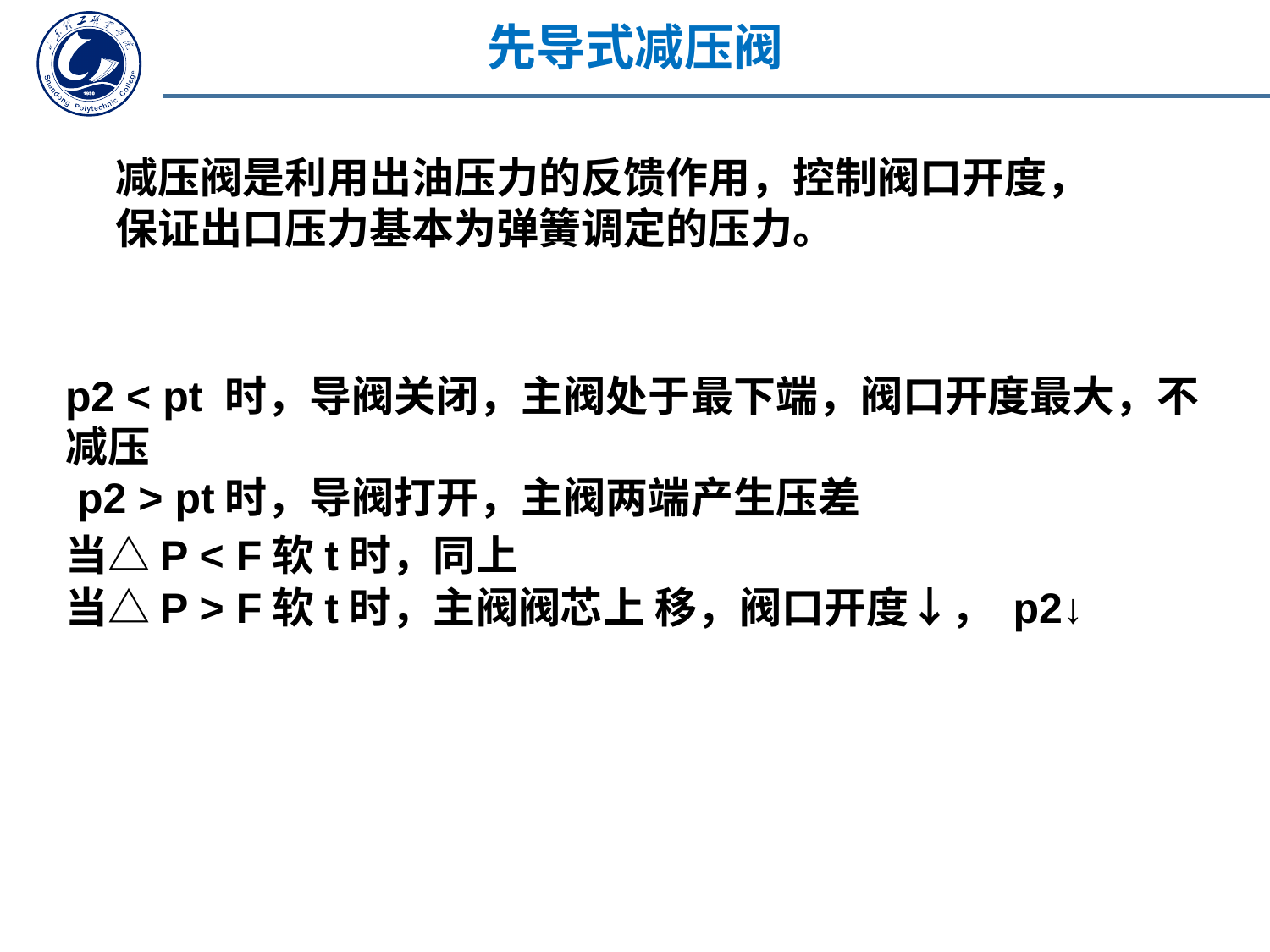

先导式减压阀
减压阀是利用出油压力的反馈作用，控制阀口开度，保证出口压力基本为弹簧调定的压力。

p2 < pt 时，导阀关闭，主阀处于最下端，阀口开度最大，不减压
 p2 > pt时，导阀打开，主阀两端产生压差
当△P < F软t时，同上
当△P > F软t时，主阀阀芯上 移，阀口开度↓， p2↓